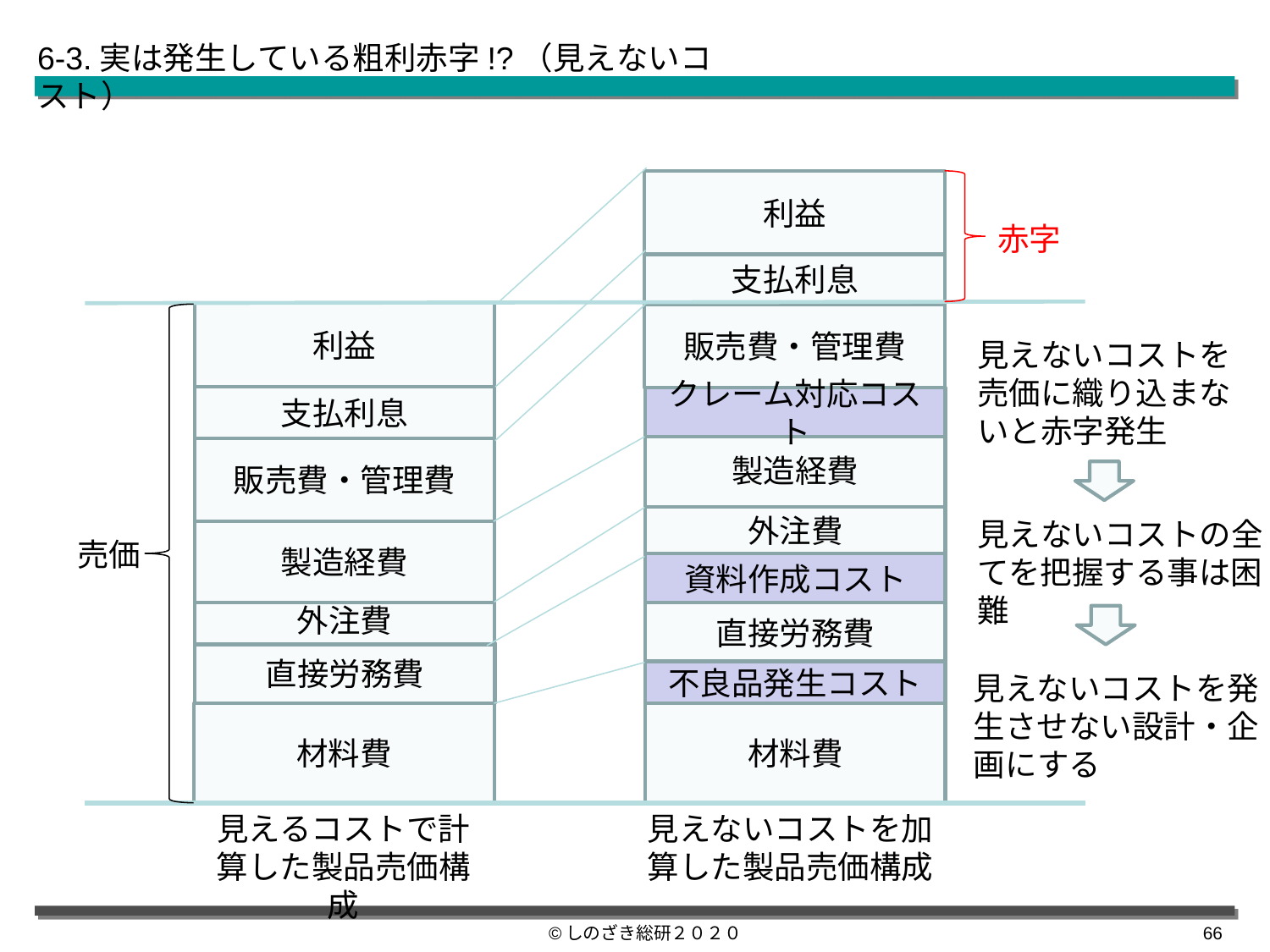

6-3.実は発生している粗利赤字!?（見えないコスト）
利益

赤字
支払利息
利益

販売費・管理費
見えないコストを売価に織り込まないと赤字発生
支払利息
クレーム対応コスト
製造経費
販売費・管理費

外注費
見えないコストの全てを把握する事は困難
製造経費
売価
資料作成コスト
外注費

直接労務費
直接労務費
不良品発生コスト
見えないコストを発生させない設計・企画にする
材料費
材料費
見えるコストで計算した製品売価構成
見えないコストを加算した製品売価構成
©しのざき総研２０２０
66